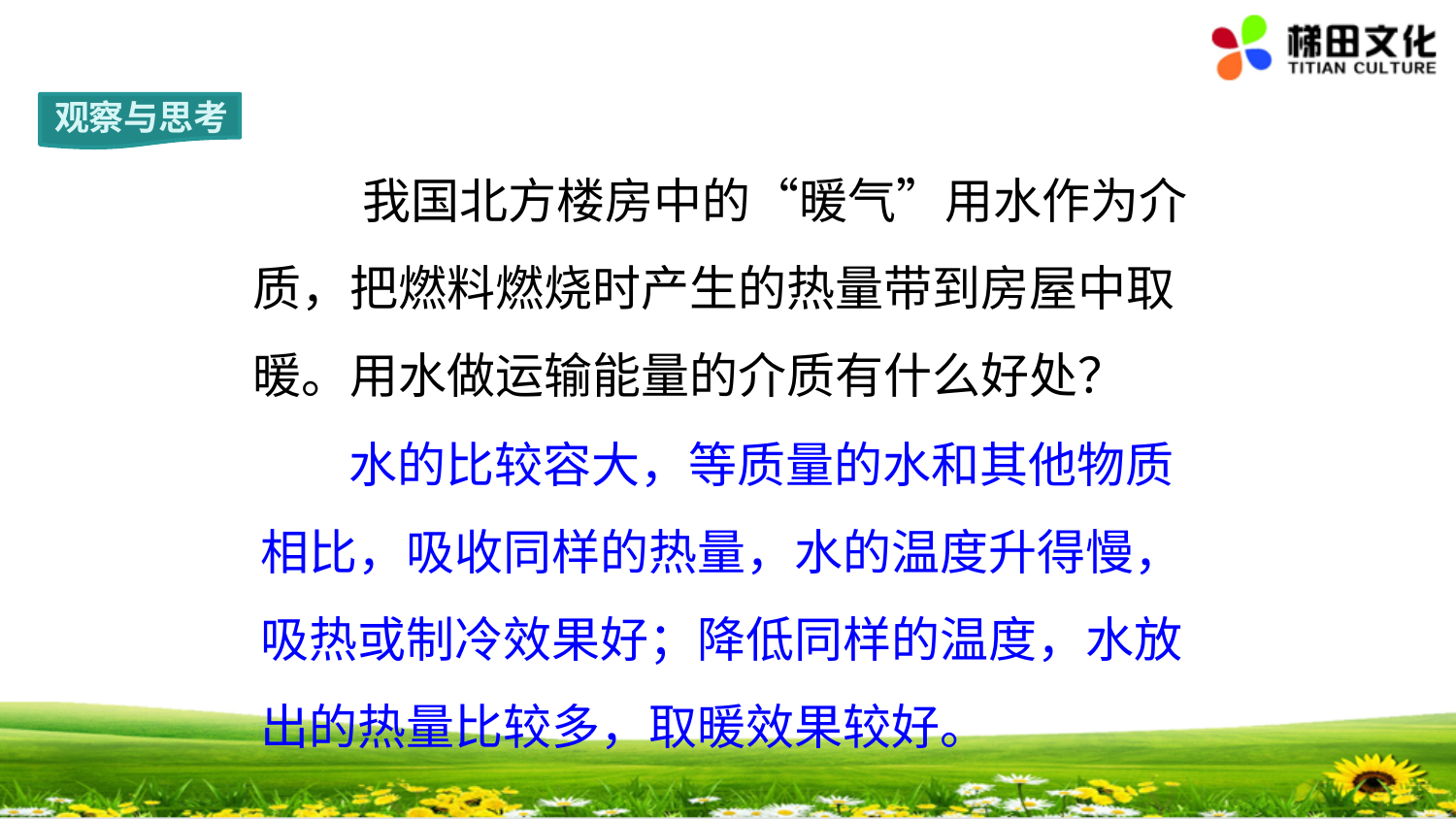

观察与思考

         我国北方楼房中的“暖气”用水作为介质，把燃料燃烧时产生的热量带到房屋中取暖。用水做运输能量的介质有什么好处？
       水的比较容大，等质量的水和其他物质相比，吸收同样的热量，水的温度升得慢，吸热或制冷效果好；降低同样的温度，水放出的热量比较多，取暖效果较好。